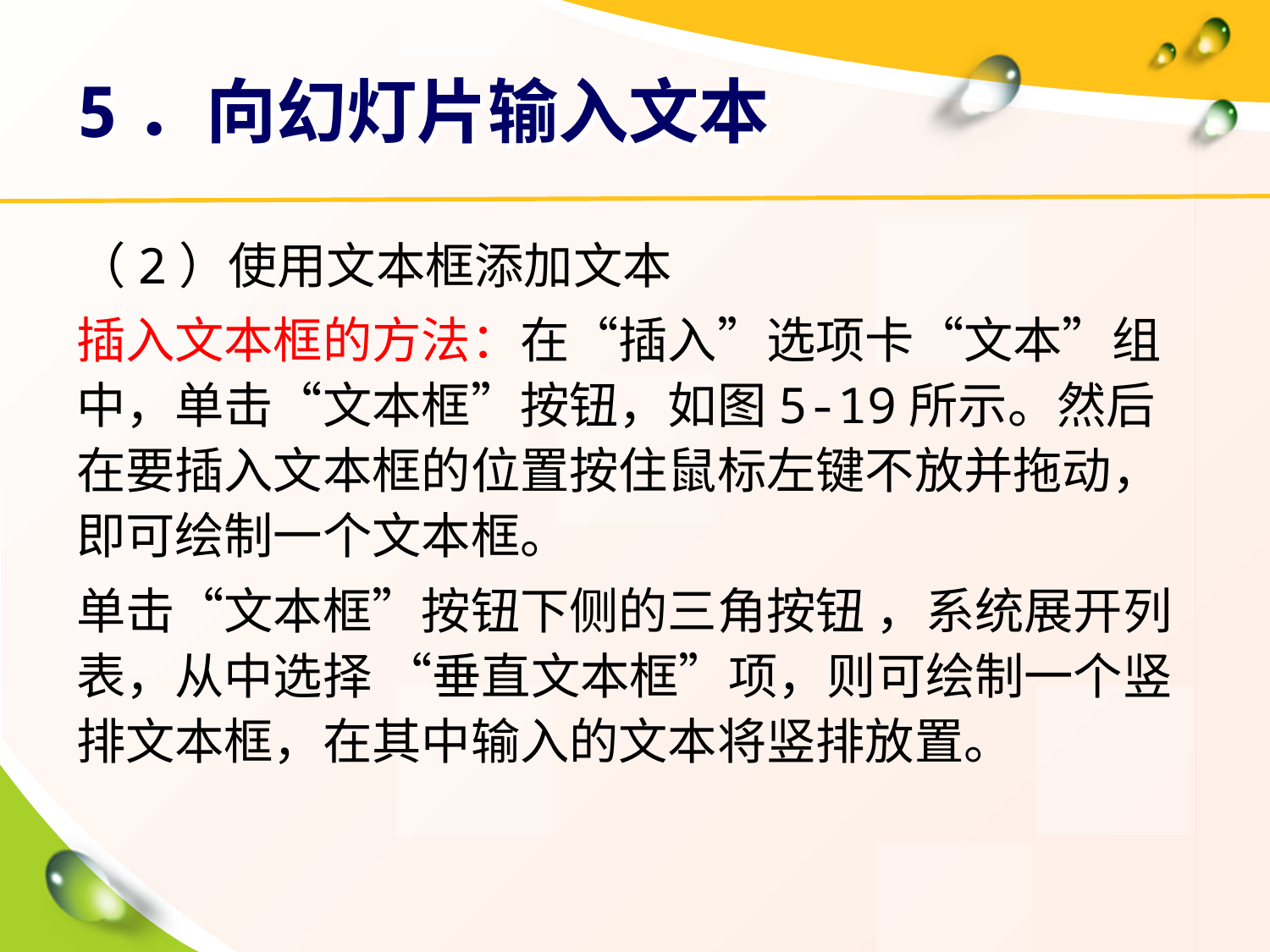

# 5．向幻灯片输入文本
（2）使用文本框添加文本
插入文本框的方法：在“插入”选项卡“文本”组中，单击“文本框”按钮，如图5-19所示。然后在要插入文本框的位置按住鼠标左键不放并拖动，即可绘制一个文本框。
单击“文本框”按钮下侧的三角按钮 ，系统展开列表，从中选择 “垂直文本框”项，则可绘制一个竖排文本框，在其中输入的文本将竖排放置。